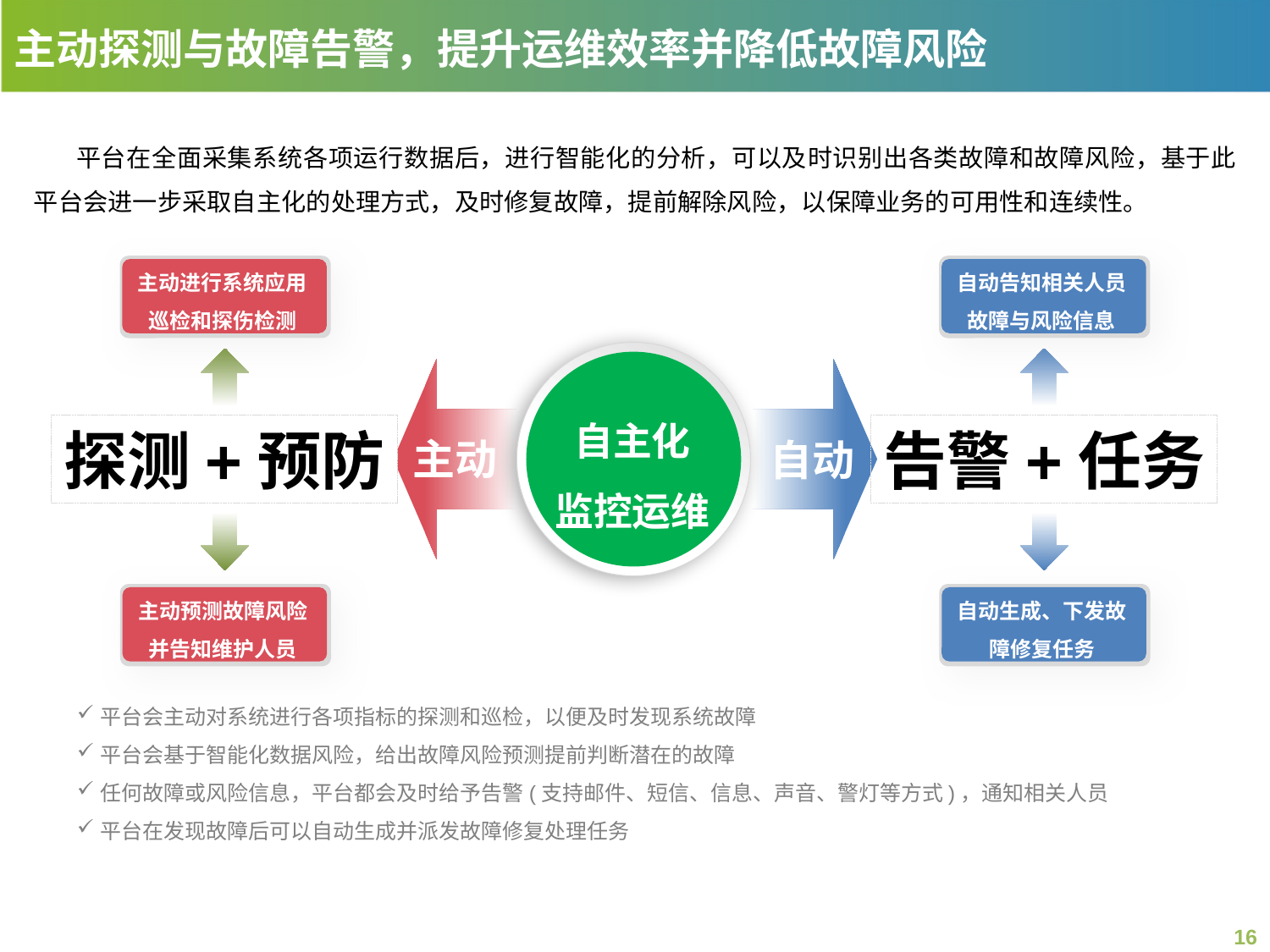

主动探测与故障告警，提升运维效率并降低故障风险
平台在全面采集系统各项运行数据后，进行智能化的分析，可以及时识别出各类故障和故障风险，基于此平台会进一步采取自主化的处理方式，及时修复故障，提前解除风险，以保障业务的可用性和连续性。

主动进行系统应用巡检和探伤检测

自动告知相关人员故障与风险信息

自主化
监控运维

主动

自动
探测+预防
告警+任务

主动预测故障风险并告知维护人员

自动生成、下发故障修复任务
平台会主动对系统进行各项指标的探测和巡检，以便及时发现系统故障
平台会基于智能化数据风险，给出故障风险预测提前判断潜在的故障
任何故障或风险信息，平台都会及时给予告警(支持邮件、短信、信息、声音、警灯等方式)，通知相关人员
平台在发现故障后可以自动生成并派发故障修复处理任务